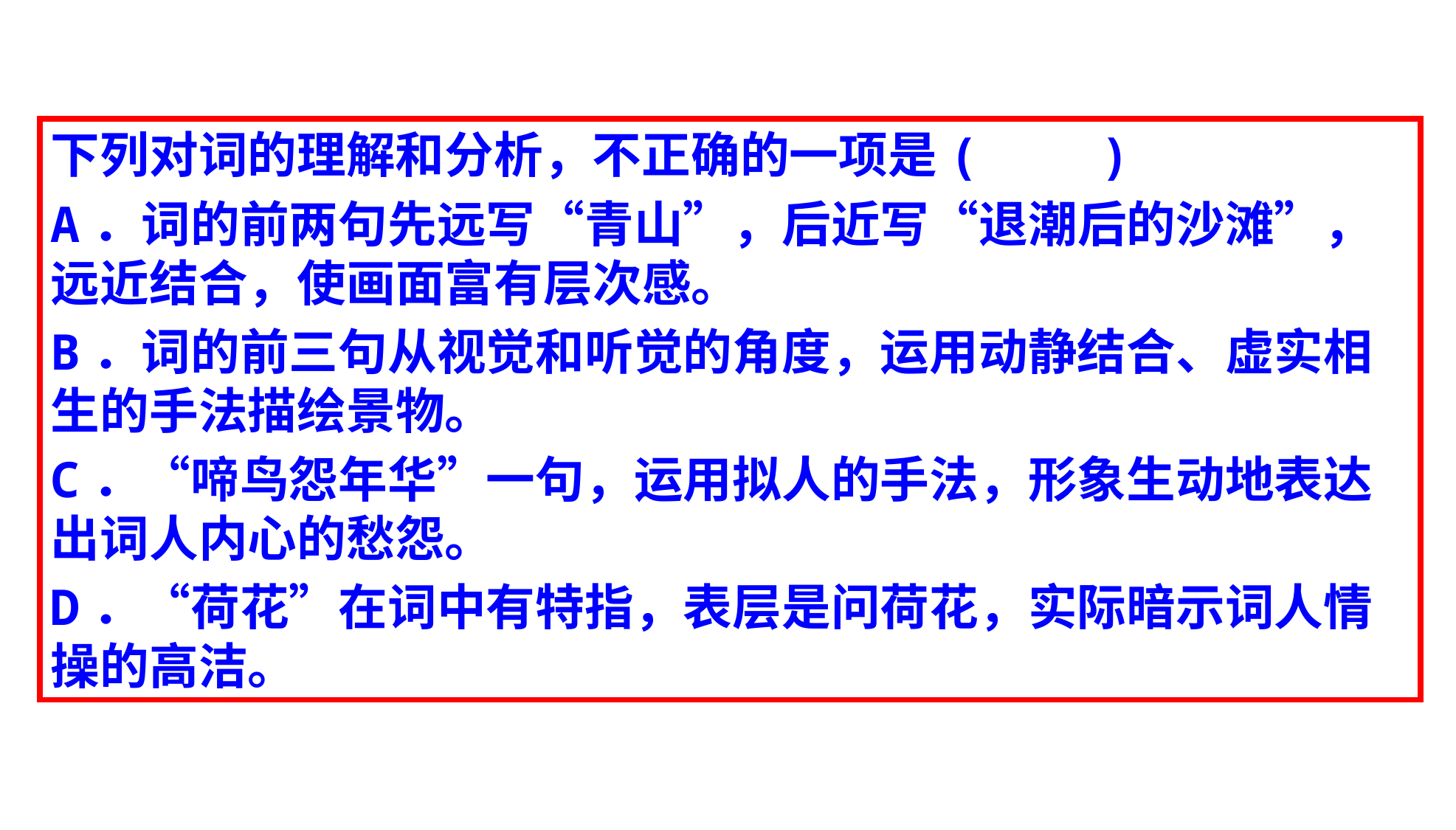

下列对词的理解和分析，不正确的一项是(　　)
A．词的前两句先远写“青山”，后近写“退潮后的沙滩”，远近结合，使画面富有层次感。
B．词的前三句从视觉和听觉的角度，运用动静结合、虚实相生的手法描绘景物。
C．“啼鸟怨年华”一句，运用拟人的手法，形象生动地表达出词人内心的愁怨。
D．“荷花”在词中有特指，表层是问荷花，实际暗示词人情操的高洁。